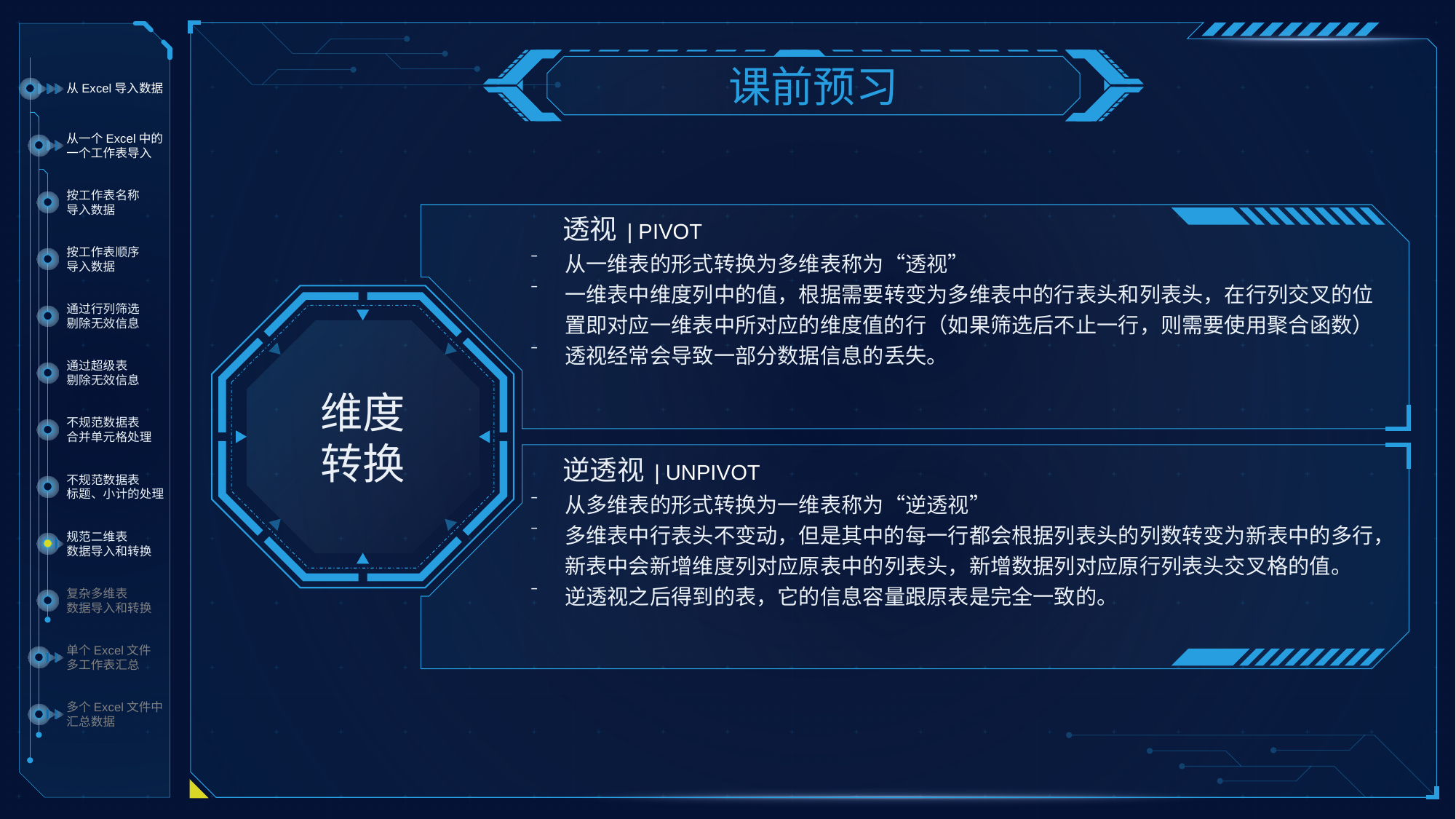

课前预习
从Excel导入数据

从一个Excel中的
一个工作表导入

按工作表名称
导入数据

透视 | PIVOT
按工作表顺序
导入数据
从一维表的形式转换为多维表称为“透视”
一维表中维度列中的值，根据需要转变为多维表中的行表头和列表头，在行列交叉的位置即对应一维表中所对应的维度值的行（如果筛选后不止一行，则需要使用聚合函数）
透视经常会导致一部分数据信息的丢失。

通过行列筛选
剔除无效信息

维度
转换
通过超级表
剔除无效信息

不规范数据表
合并单元格处理

逆透视 | UNPIVOT
不规范数据表
标题、小计的处理

从多维表的形式转换为一维表称为“逆透视”
多维表中行表头不变动，但是其中的每一行都会根据列表头的列数转变为新表中的多行，新表中会新增维度列对应原表中的列表头，新增数据列对应原行列表头交叉格的值。
逆透视之后得到的表，它的信息容量跟原表是完全一致的。
规范二维表
数据导入和转换

复杂多维表
数据导入和转换

单个Excel文件
多工作表汇总

多个Excel文件中
汇总数据